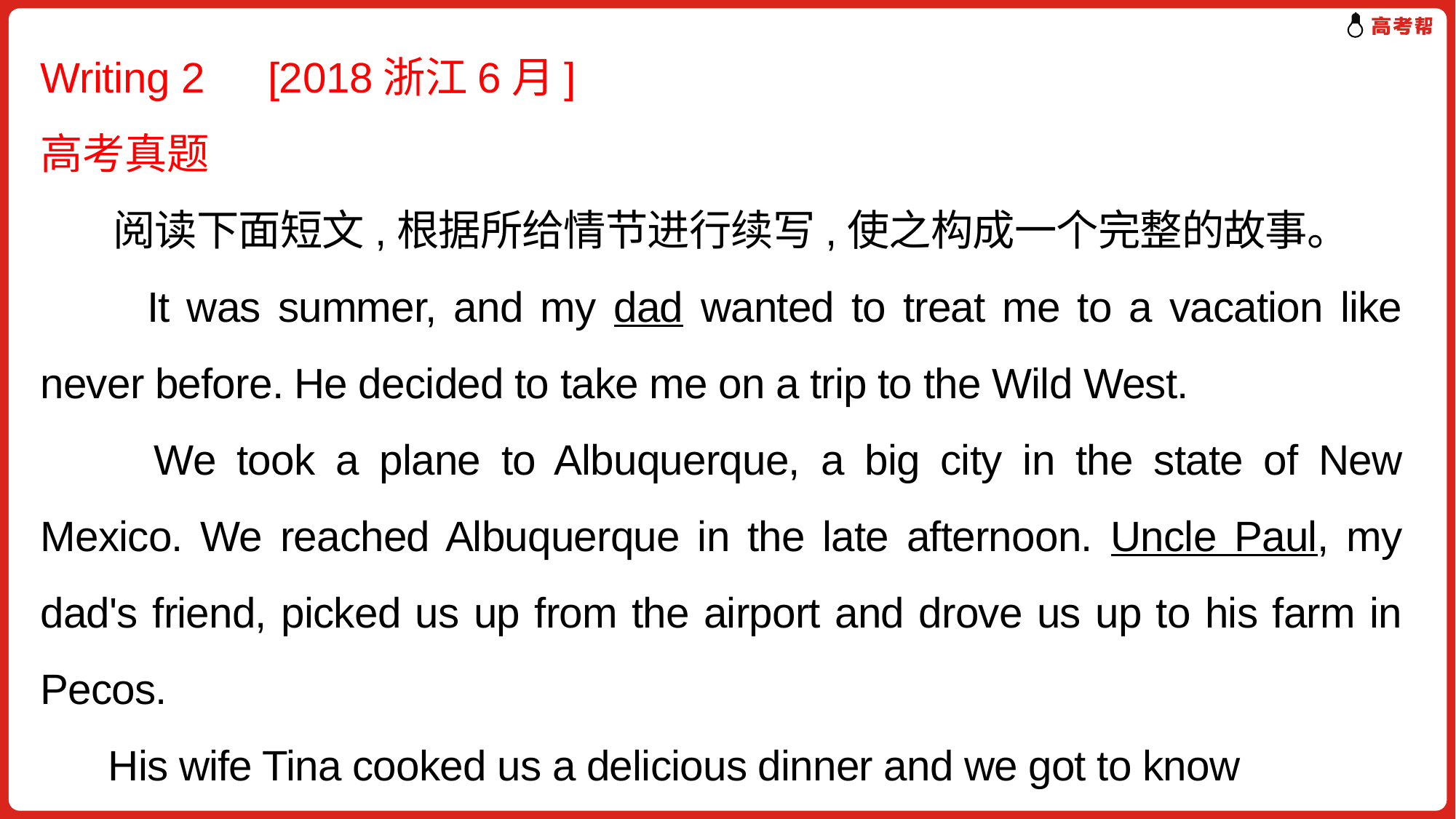

Writing 2　[2018浙江6月]
高考真题
       阅读下面短文,根据所给情节进行续写,使之构成一个完整的故事。
　　It was summer, and my dad wanted to treat me to a vacation like never before. He decided to take me on a trip to the Wild West.
　　We took a plane to Albuquerque, a big city in the state of New Mexico. We reached Albuquerque in the late afternoon. Uncle Paul, my dad's friend, picked us up from the airport and drove us up to his farm in Pecos.
      His wife Tina cooked us a delicious dinner and we got to know